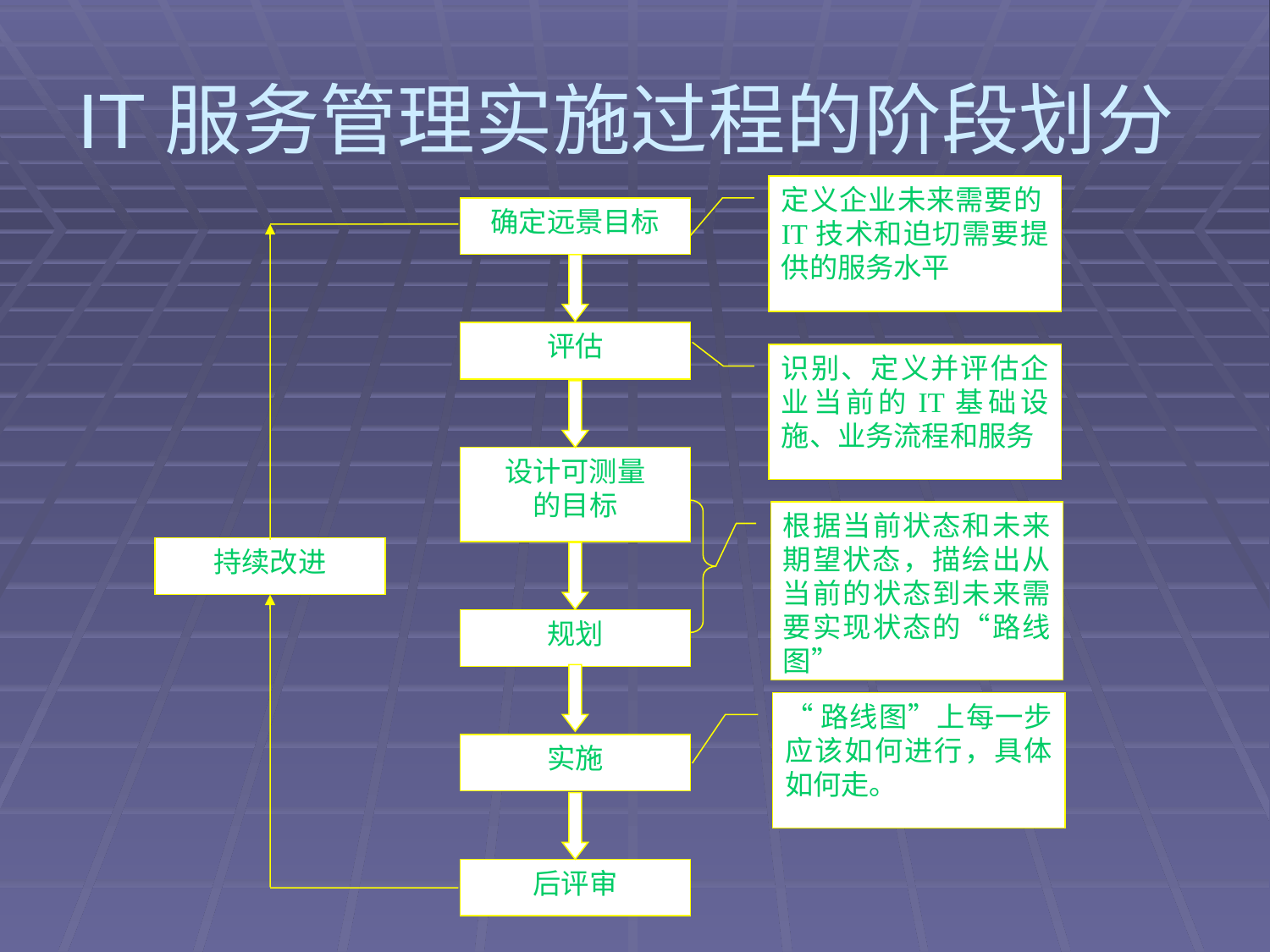

# IT服务管理实施过程的阶段划分
定义企业未来需要的IT技术和迫切需要提供的服务水平
确定远景目标

评估

设计可测量
的目标
持续改进

规划

实施

后评审

识别、定义并评估企业当前的IT基础设施、业务流程和服务

根据当前状态和未来期望状态，描绘出从当前的状态到未来需要实现状态的“路线图”
“路线图”上每一步应该如何进行，具体如何走。